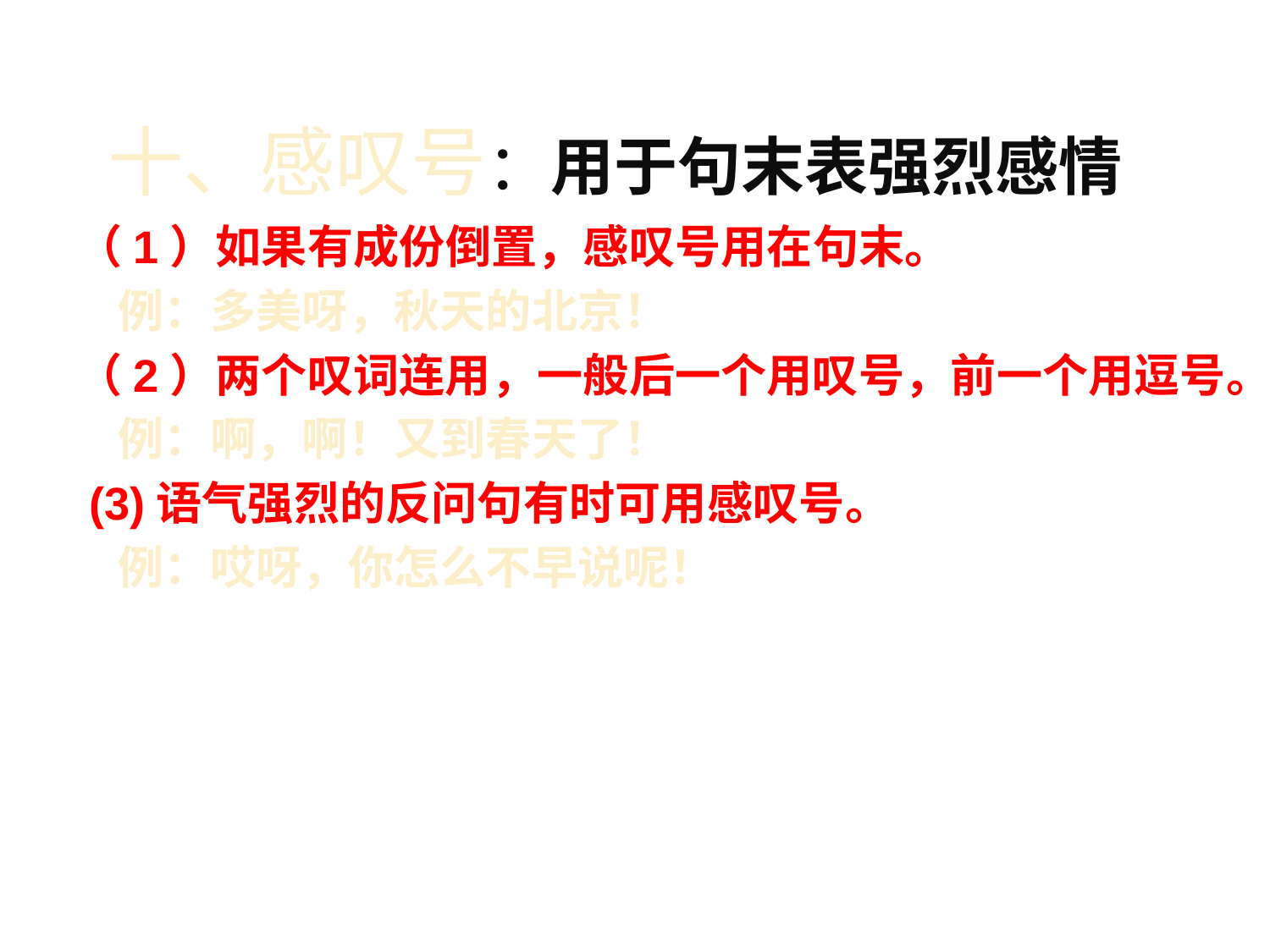

# 十、感叹号：用于句末表强烈感情
（1）如果有成份倒置，感叹号用在句末。
   例：多美呀，秋天的北京！
（2）两个叹词连用，一般后一个用叹号，前一个用逗号。
   例：啊，啊！又到春天了！
 (3)语气强烈的反问句有时可用感叹号。
   例：哎呀，你怎么不早说呢！